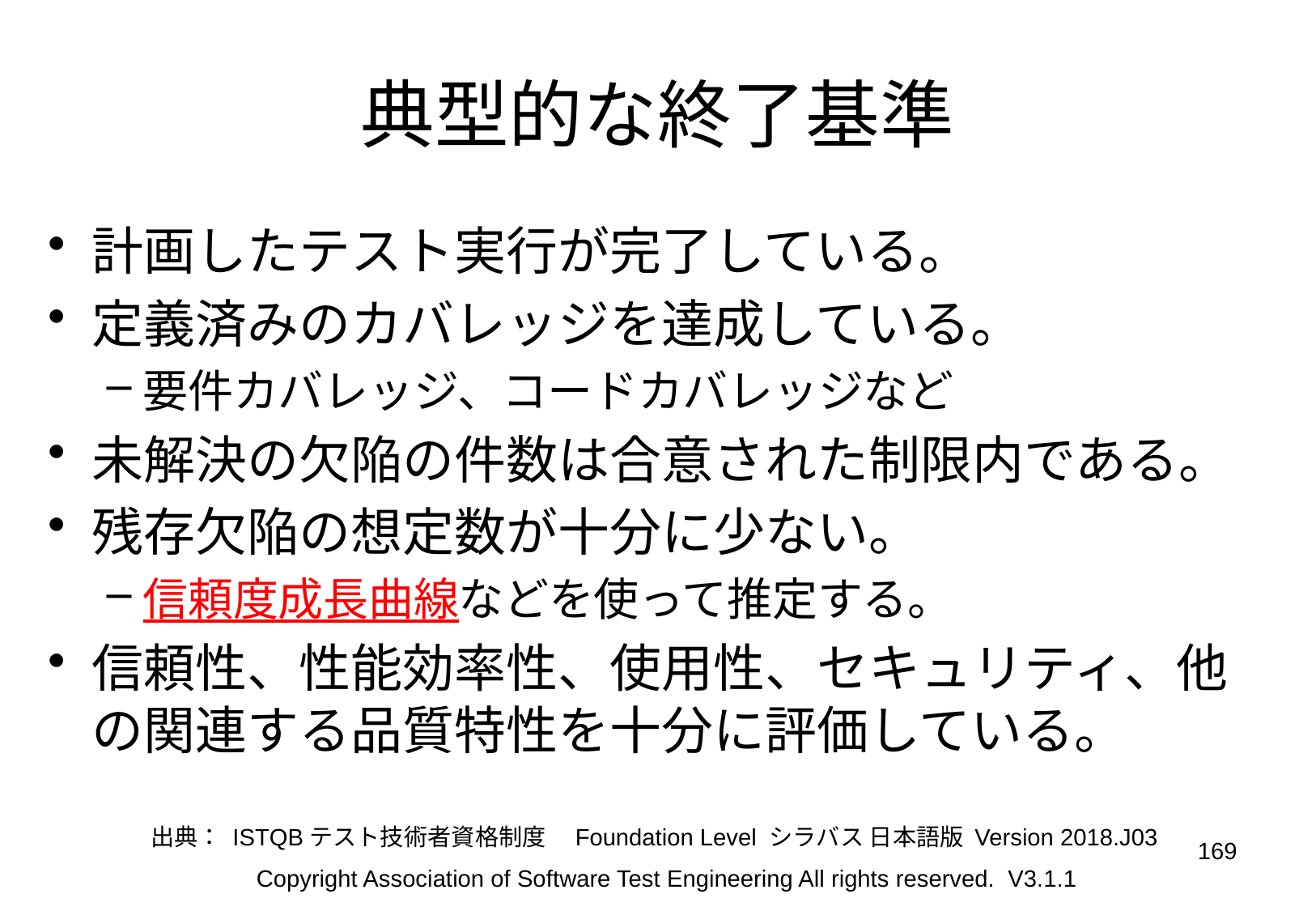

# 典型的な終了基準
計画したテスト実行が完了している。
定義済みのカバレッジを達成している。
要件カバレッジ、コードカバレッジなど
未解決の欠陥の件数は合意された制限内である。
残存欠陥の想定数が十分に少ない。
信頼度成長曲線などを使って推定する。
信頼性、性能効率性、使用性、セキュリティ、他の関連する品質特性を十分に評価している。
出典： ISTQBテスト技術者資格制度　Foundation Level シラバス 日本語版 Version 2018.J03
169
Copyright Association of Software Test Engineering All rights reserved.  V3.1.1